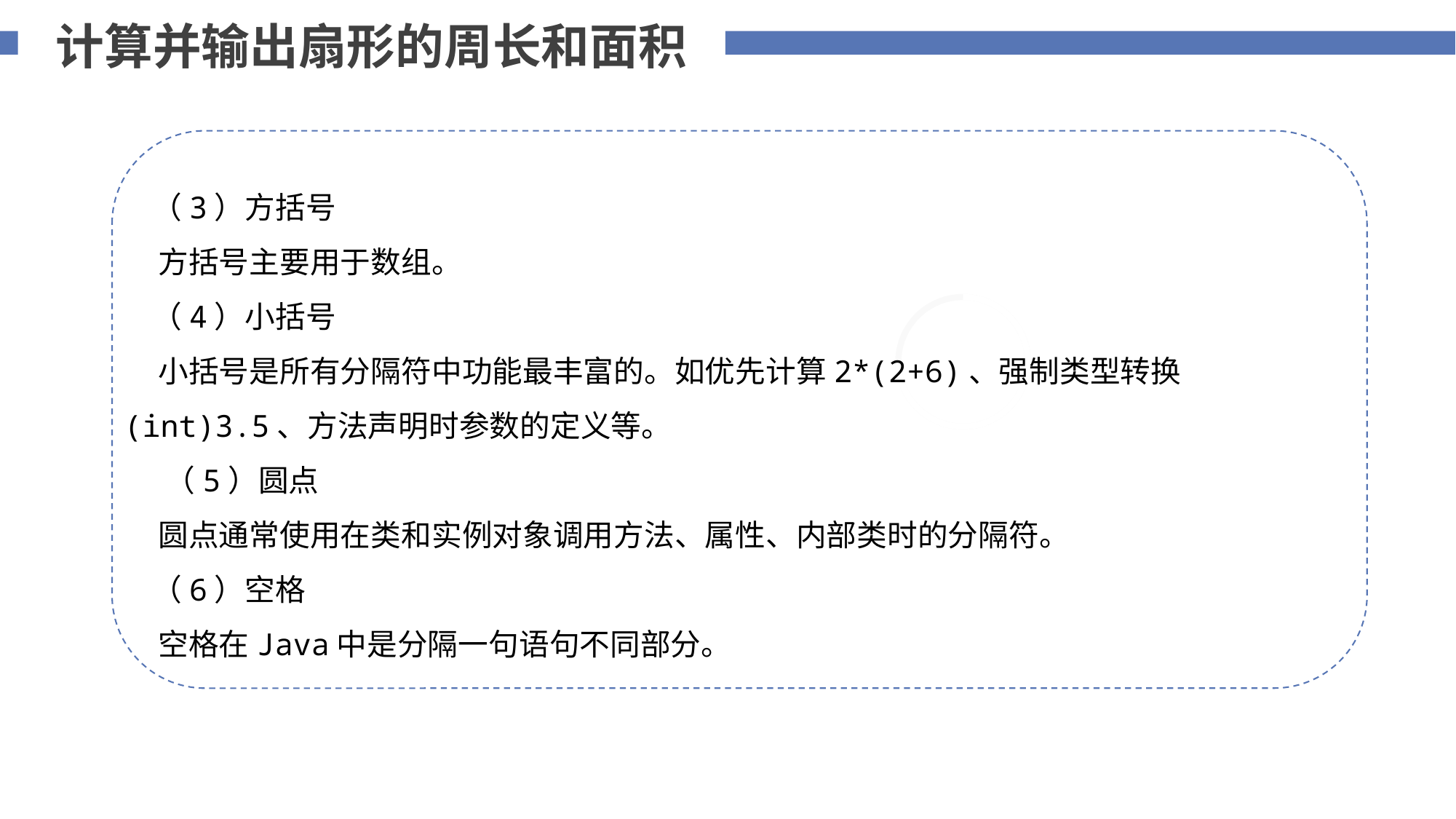

计算并输出扇形的周长和面积

   （3）方括号
    方括号主要用于数组。
   （4）小括号
    小括号是所有分隔符中功能最丰富的。如优先计算2*(2+6)、强制类型转换(int)3.5、方法声明时参数的定义等。
     （5）圆点
    圆点通常使用在类和实例对象调用方法、属性、内部类时的分隔符。
   （6）空格
    空格在Java中是分隔一句语句不同部分。

添加标题内容
您的内容打在这里，或者通过复制您的文本后，在此框中选择粘贴，并选择只保留文字。

75%